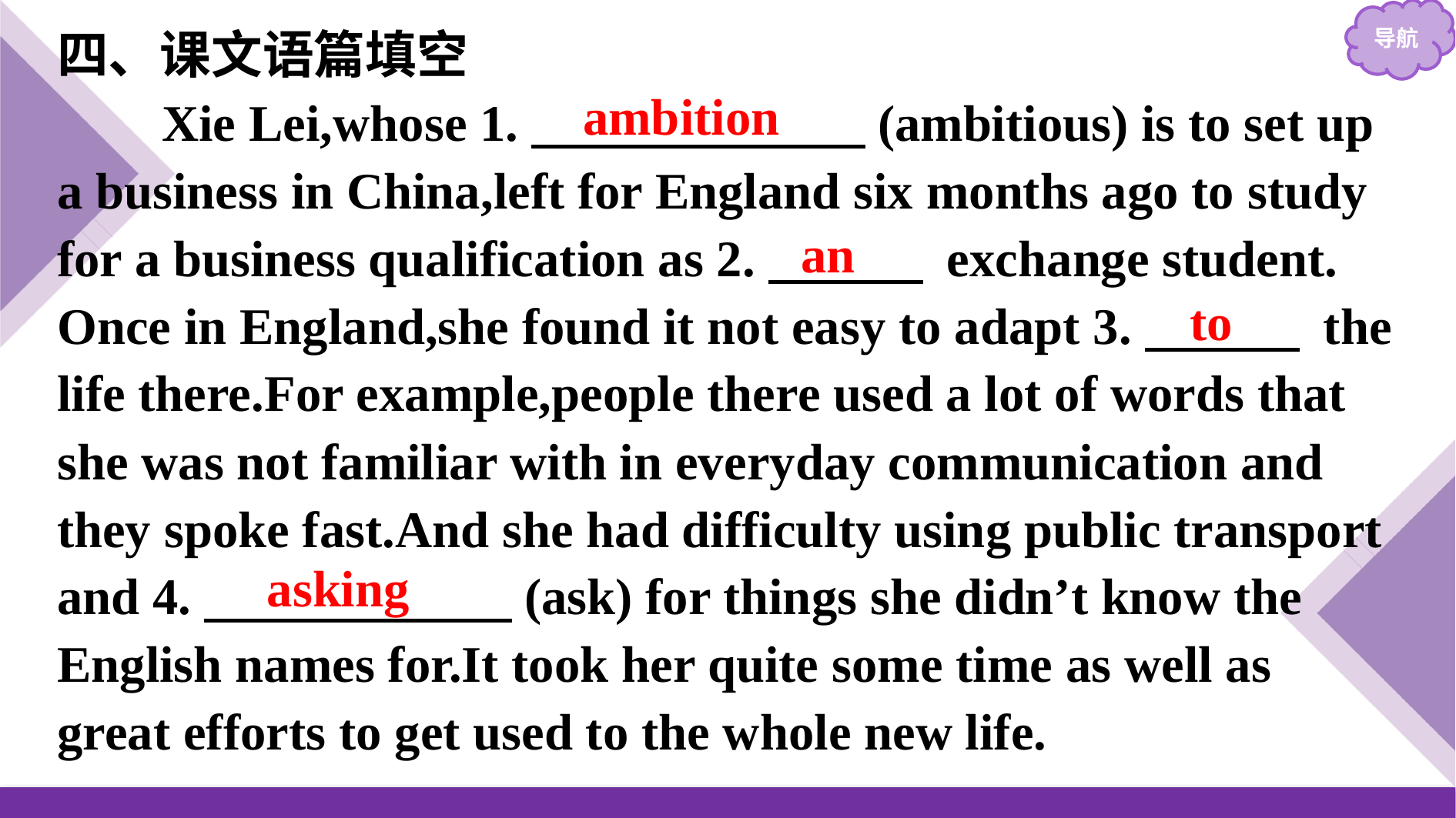

四、课文语篇填空
Xie Lei,whose 1.　　　　　　 (ambitious) is to set up a business in China,left for England six months ago to study for a business qualification as 2.　　　 exchange student. Once in England,she found it not easy to adapt 3.　　　 the life there.For example,people there used a lot of words that she was not familiar with in everyday communication and they spoke fast.And she had difficulty using public transport and 4.　　　　　　(ask) for things she didn’t know the English names for.It took her quite some time as well as great efforts to get used to the whole new life.
ambition
an
to
asking